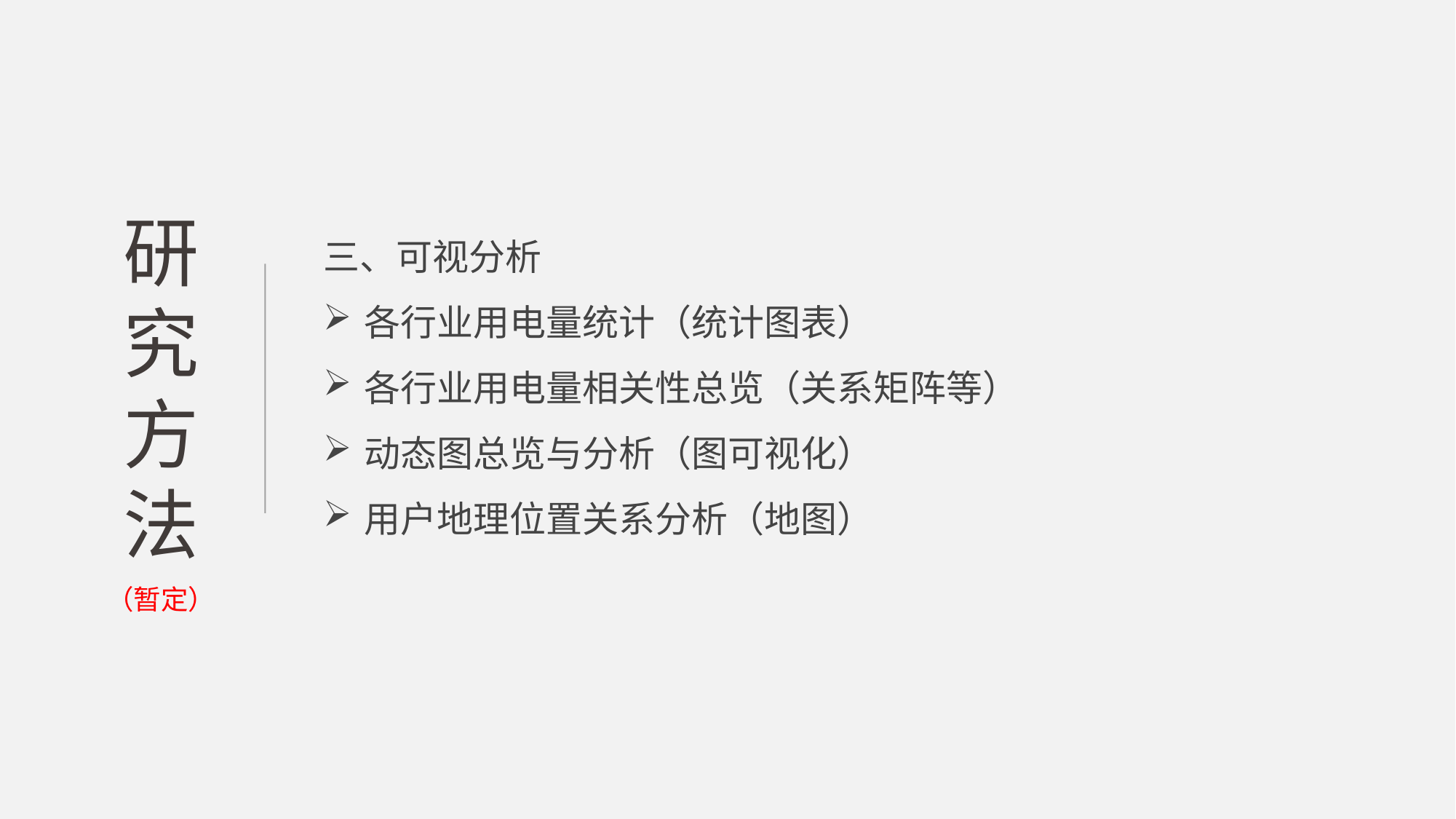

研究方法
三、可视分析
各行业用电量统计（统计图表）
各行业用电量相关性总览（关系矩阵等）
动态图总览与分析（图可视化）
用户地理位置关系分析（地图）

（暂定）